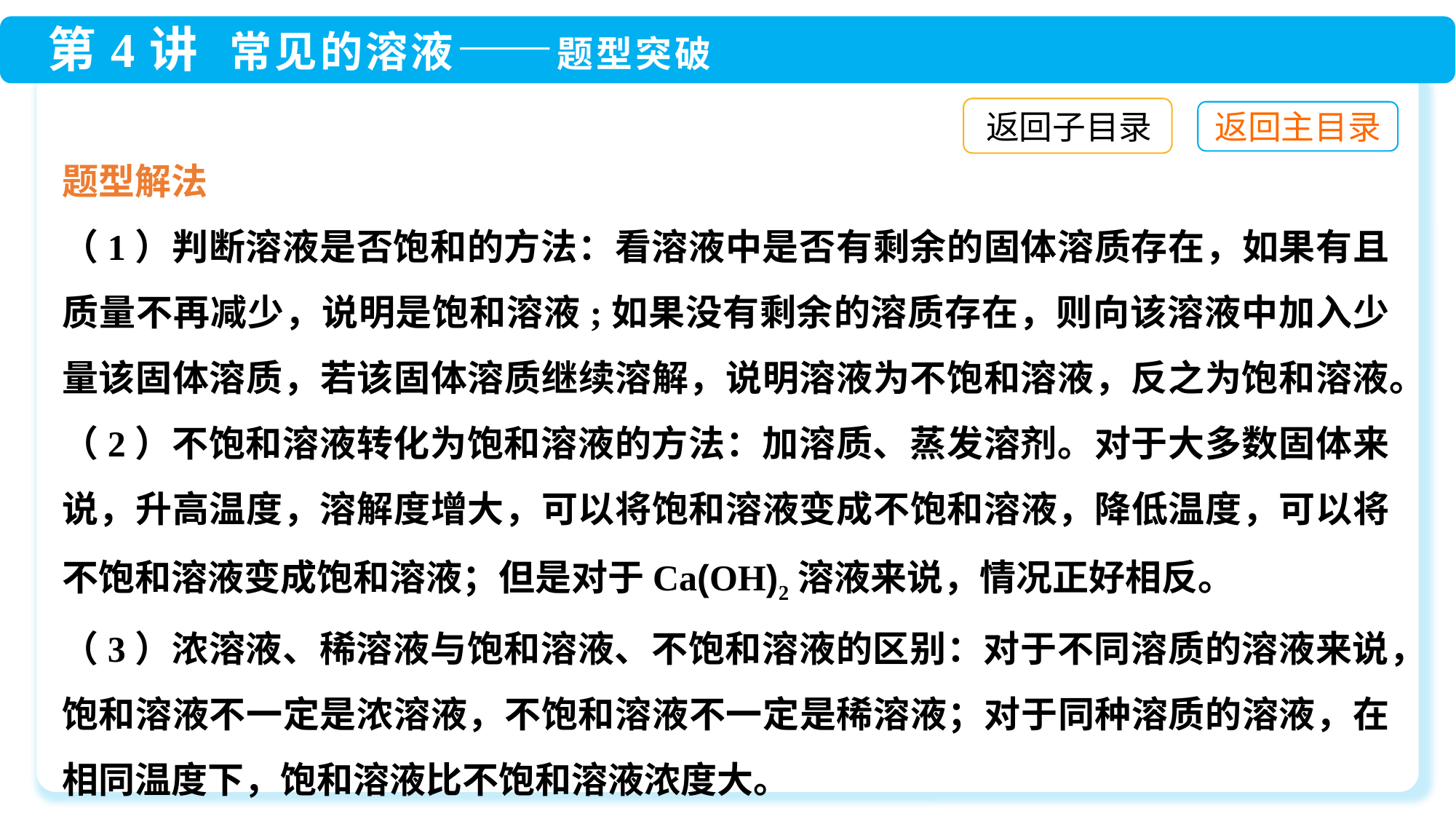

返回子目录
题型解法
（1）判断溶液是否饱和的方法：看溶液中是否有剩余的固体溶质存在，如果有且质量不再减少，说明是饱和溶液;如果没有剩余的溶质存在，则向该溶液中加入少量该固体溶质，若该固体溶质继续溶解，说明溶液为不饱和溶液，反之为饱和溶液。
（2）不饱和溶液转化为饱和溶液的方法：加溶质、蒸发溶剂。对于大多数固体来说，升高温度，溶解度增大，可以将饱和溶液变成不饱和溶液，降低温度，可以将不饱和溶液变成饱和溶液；但是对于Ca(OH)2溶液来说，情况正好相反。
（3）浓溶液、稀溶液与饱和溶液、不饱和溶液的区别：对于不同溶质的溶液来说，饱和溶液不一定是浓溶液，不饱和溶液不一定是稀溶液；对于同种溶质的溶液，在相同温度下，饱和溶液比不饱和溶液浓度大。